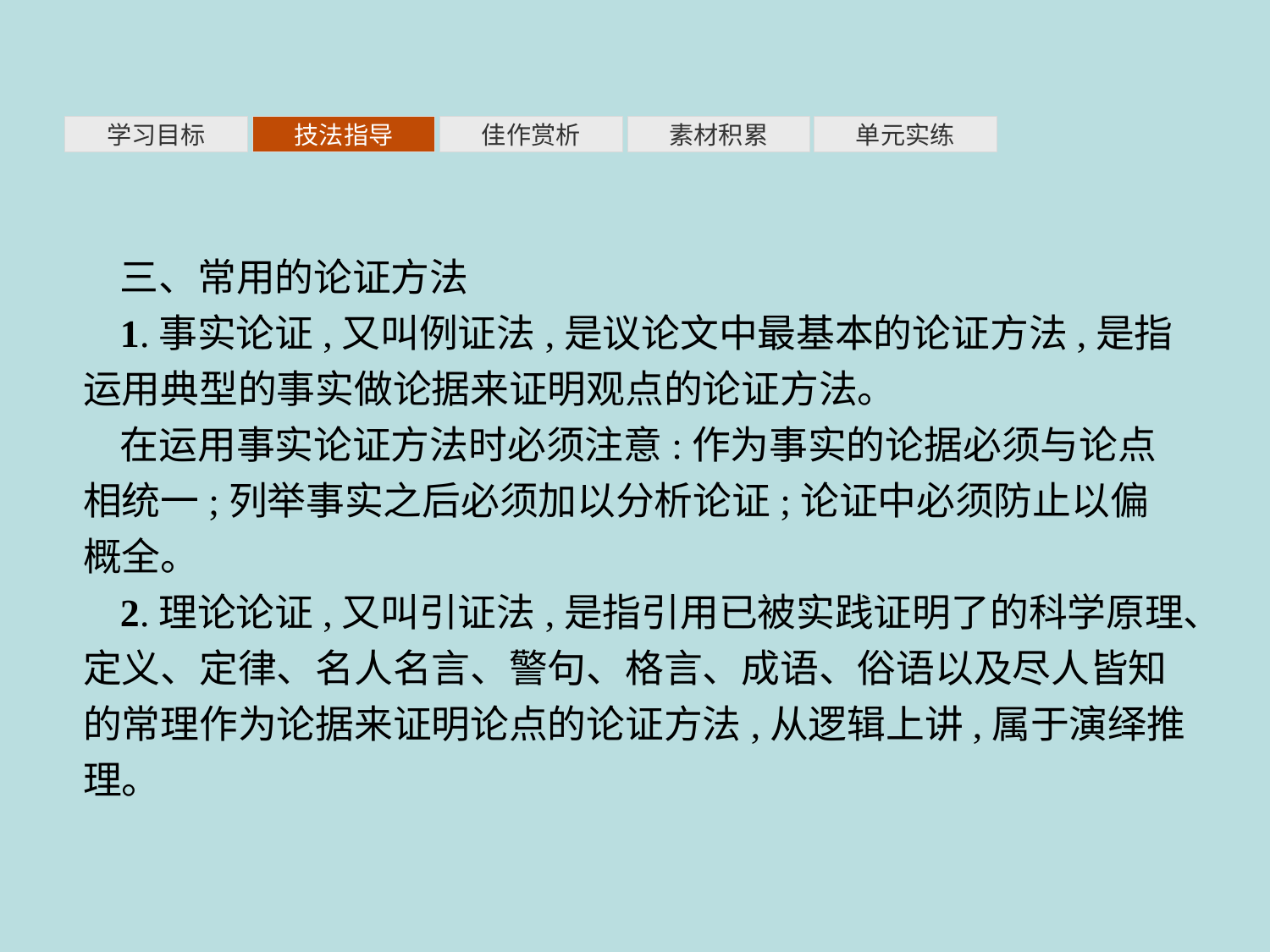

素材积累
学习目标
技法指导
佳作赏析
单元实练
三、常用的论证方法
1.事实论证,又叫例证法,是议论文中最基本的论证方法,是指运用典型的事实做论据来证明观点的论证方法。
在运用事实论证方法时必须注意:作为事实的论据必须与论点相统一;列举事实之后必须加以分析论证;论证中必须防止以偏概全。
2.理论论证,又叫引证法,是指引用已被实践证明了的科学原理、定义、定律、名人名言、警句、格言、成语、俗语以及尽人皆知的常理作为论据来证明论点的论证方法,从逻辑上讲,属于演绎推理。